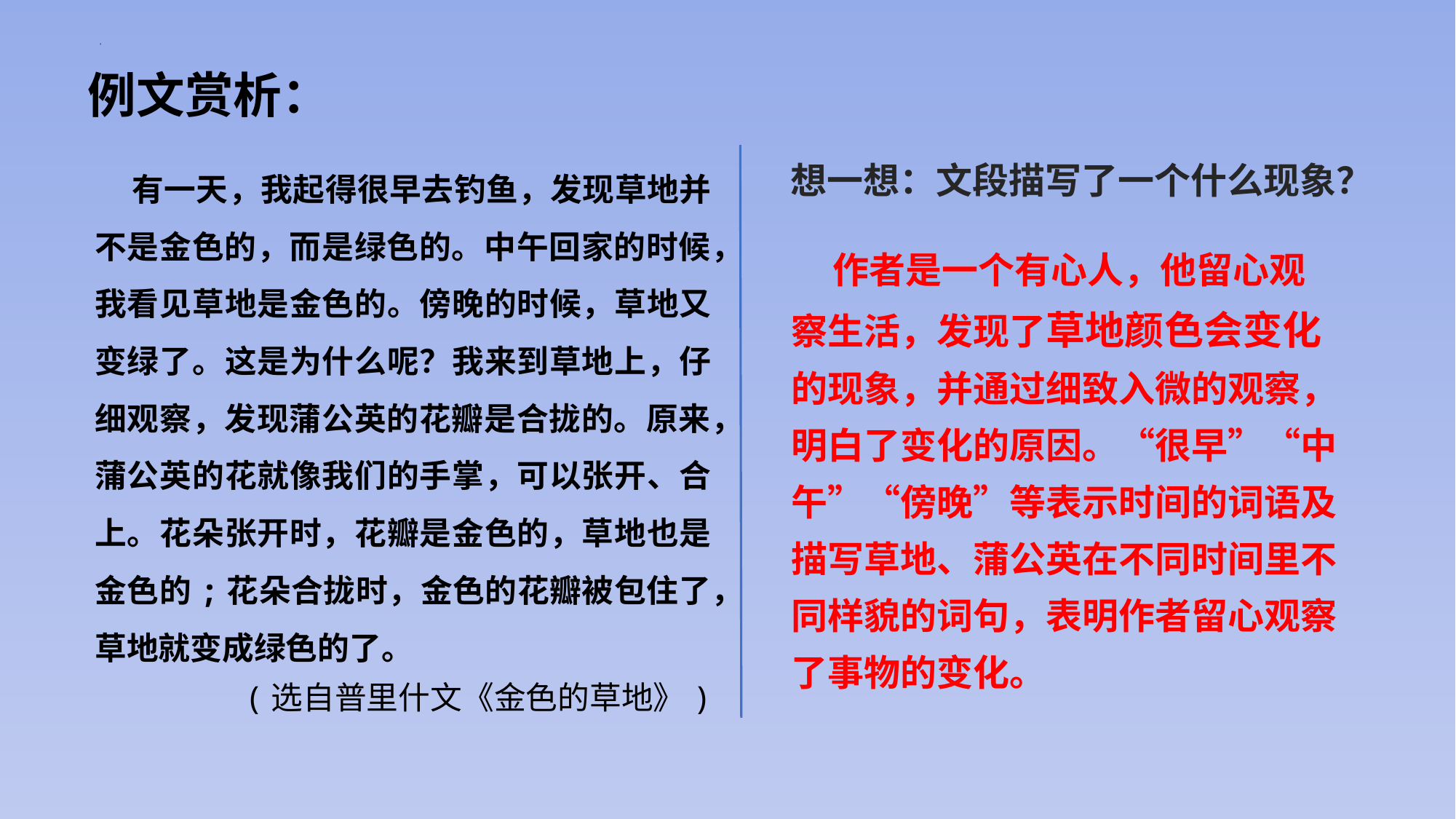

例文赏析：
    有一天，我起得很早去钓鱼，发现草地并不是金色的，而是绿色的。中午回家的时候，我看见草地是金色的。傍晚的时候，草地又变绿了。这是为什么呢？我来到草地上，仔细观察，发现蒲公英的花瓣是合拢的。原来，蒲公英的花就像我们的手掌，可以张开、合上。花朵张开时，花瓣是金色的，草地也是金色的;花朵合拢时，金色的花瓣被包住了，草地就变成绿色的了。
(选自普里什文《金色的草地》)
 想一想：文段描写了一个什么现象？
    作者是一个有心人，他留心观
察生活，发现了草地颜色会变化的现象，并通过细致入微的观察，明白了变化的原因。“很早”“中午”“傍晚”等表示时间的词语及描写草地、蒲公英在不同时间里不同样貌的词句，表明作者留心观察了事物的变化。